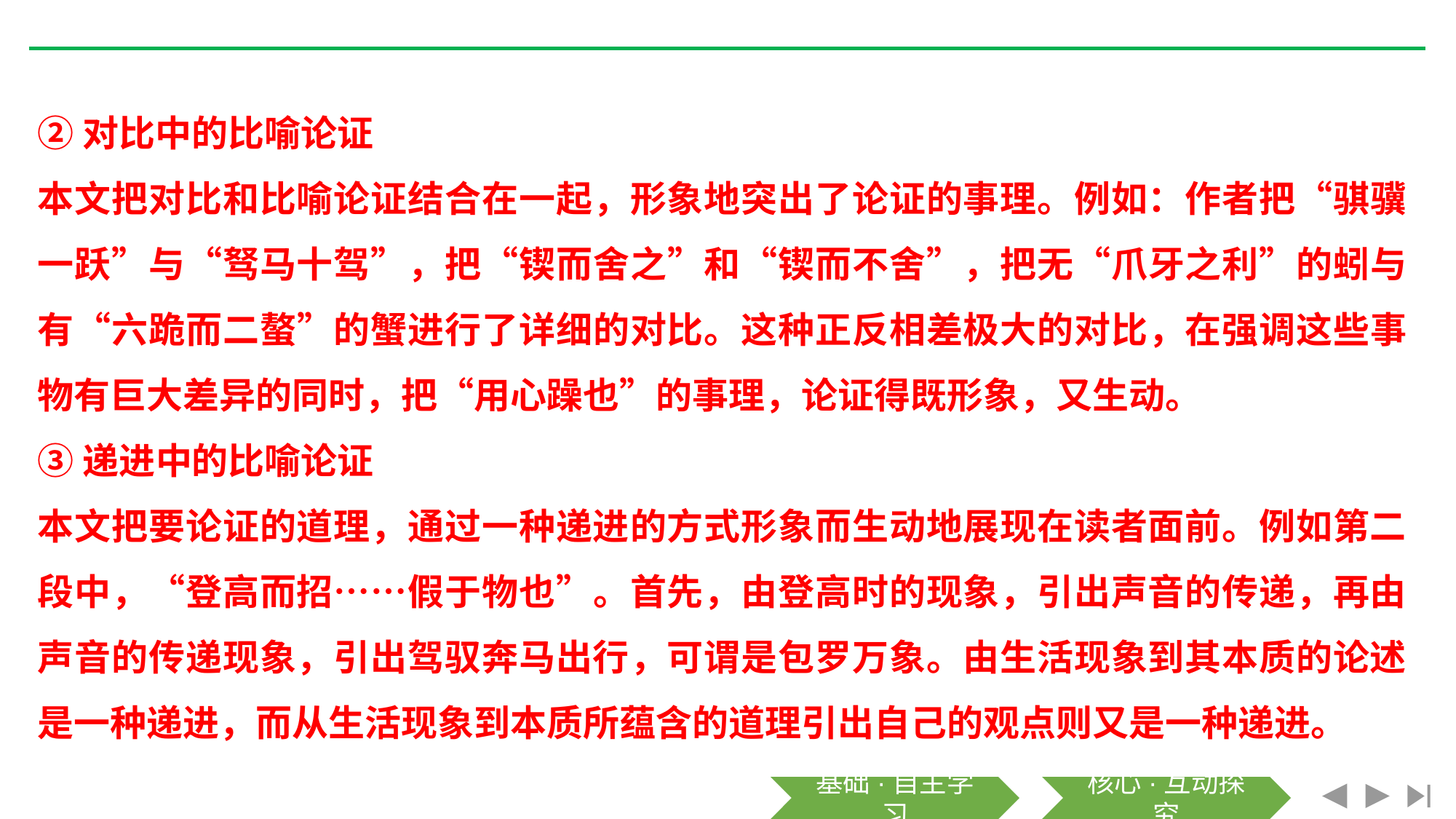

②对比中的比喻论证
本文把对比和比喻论证结合在一起，形象地突出了论证的事理。例如：作者把“骐骥一跃”与“驽马十驾”，把“锲而舍之”和“锲而不舍”，把无“爪牙之利”的蚓与有“六跪而二螯”的蟹进行了详细的对比。这种正反相差极大的对比，在强调这些事物有巨大差异的同时，把“用心躁也”的事理，论证得既形象，又生动。
③递进中的比喻论证
本文把要论证的道理，通过一种递进的方式形象而生动地展现在读者面前。例如第二段中，“登高而招……假于物也”。首先，由登高时的现象，引出声音的传递，再由声音的传递现象，引出驾驭奔马出行，可谓是包罗万象。由生活现象到其本质的论述是一种递进，而从生活现象到本质所蕴含的道理引出自己的观点则又是一种递进。